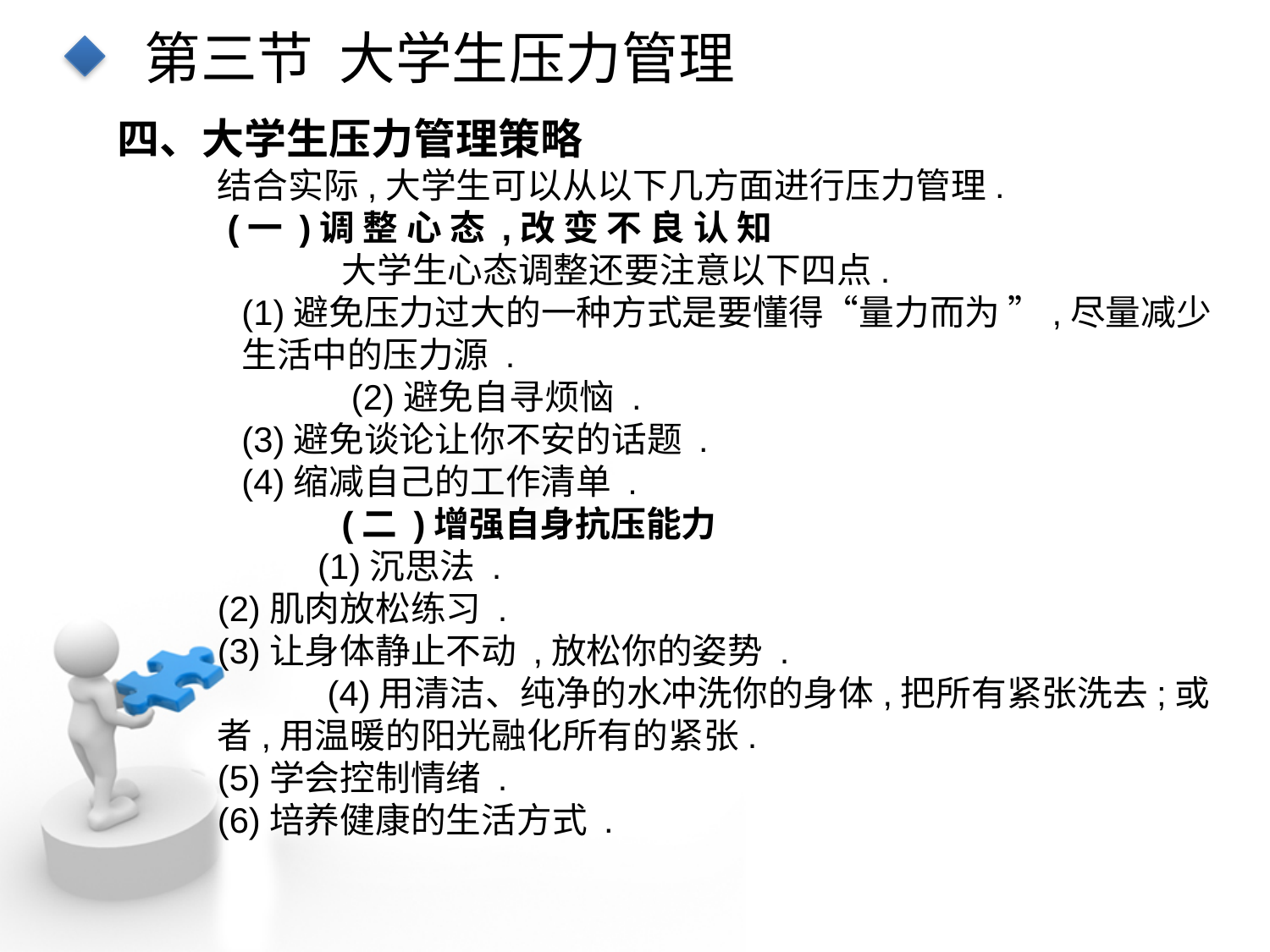

第三节  大学生压力管理

四、大学生压力管理策略
结合实际,大学生可以从以下几方面进行压力管理.
 (一 )调 整 心 态 ,改 变 不 良 认 知
大学生心态调整还要注意以下四点.
(1)避免压力过大的一种方式是要懂得“量力而为 ”,尽量减少 生活中的压力源 .
 (2)避免自寻烦恼 .
(3)避免谈论让你不安的话题 .
(4)缩减自己的工作清单 .
(二 )增强自身抗压能力
(1)沉思法 .
(2)肌肉放松练习 .
(3)让身体静止不动 ,放松你的姿势 .
 (4)用清洁、纯净的水冲洗你的身体,把所有紧张洗去;或者,用温暖的阳光融化所有的紧张.
(5)学会控制情绪 .
(6)培养健康的生活方式 .

点击添加文本
点击添加文本
点击添加文本
点击添加文本